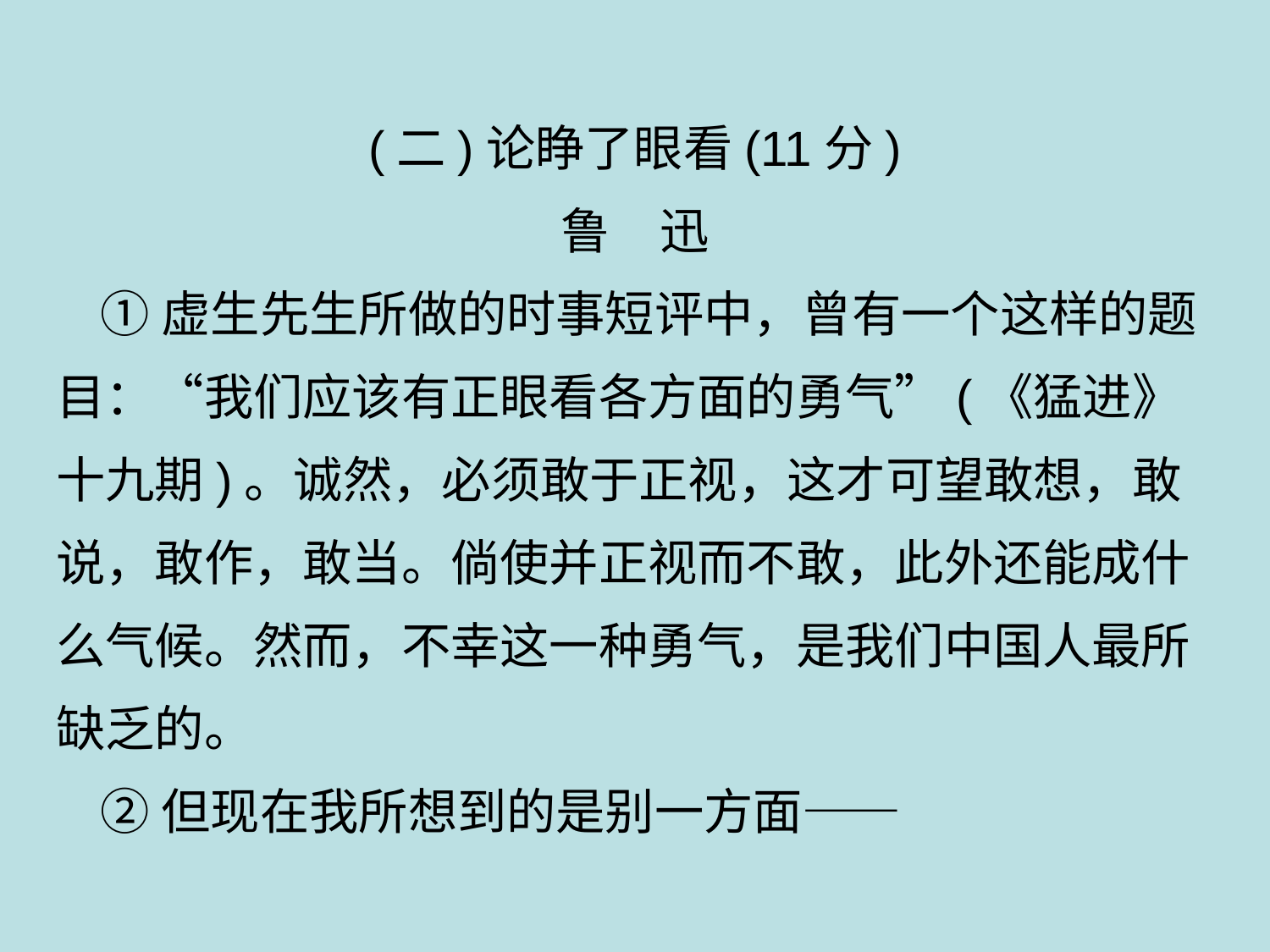

(二)论睁了眼看(11分)
鲁　迅
    ①虚生先生所做的时事短评中，曾有一个这样的题目：“我们应该有正眼看各方面的勇气”(《猛进》十九期)。诚然，必须敢于正视，这才可望敢想，敢说，敢作，敢当。倘使并正视而不敢，此外还能成什么气候。然而，不幸这一种勇气，是我们中国人最所缺乏的。
    ②但现在我所想到的是别一方面——